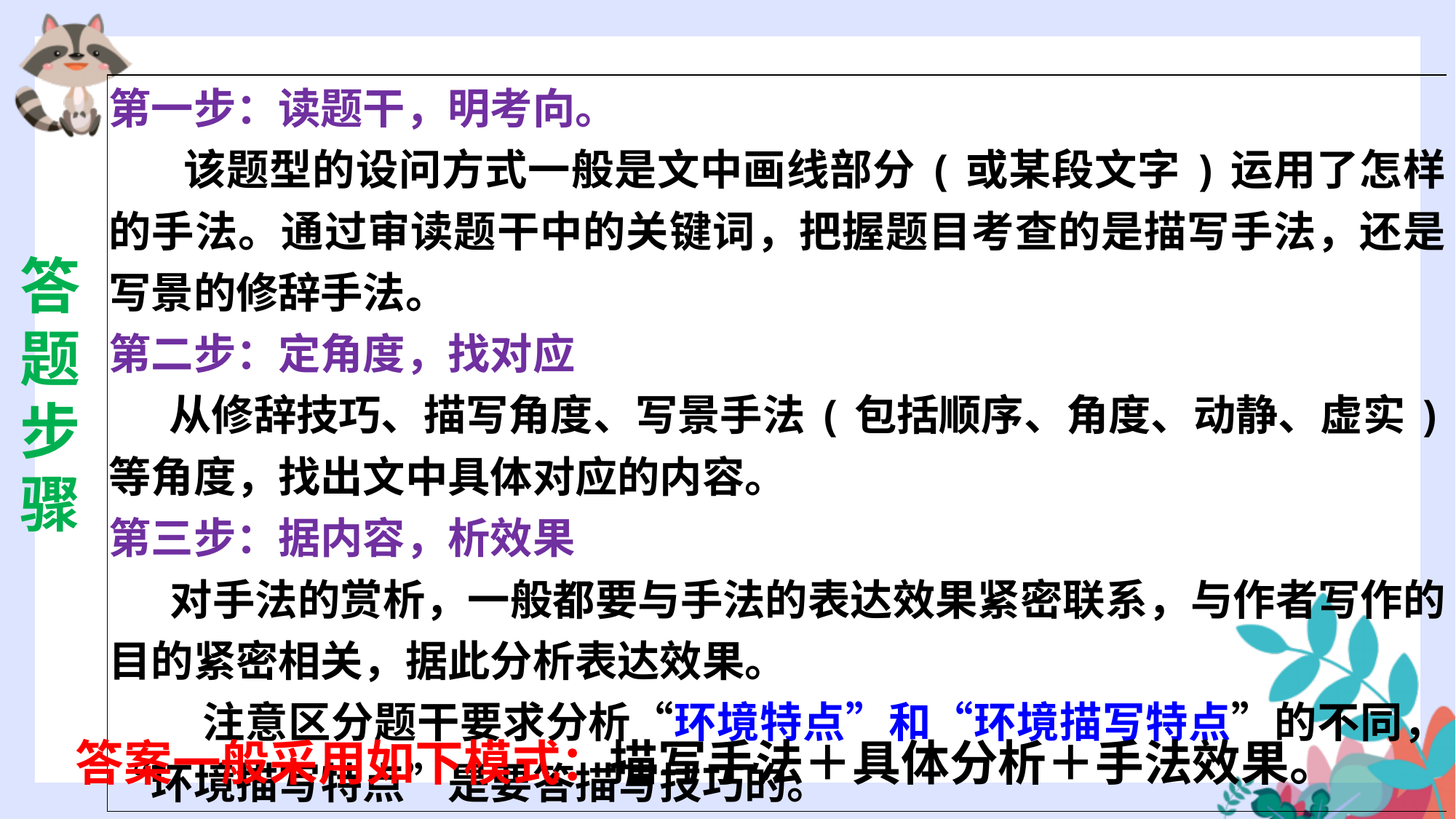

| 第一步：读题干，明考向。 该题型的设问方式一般是文中画线部分(或某段文字)运用了怎样的手法。通过审读题干中的关键词，把握题目考查的是描写手法，还是写景的修辞手法。 第二步：定角度，找对应 从修辞技巧、描写角度、写景手法(包括顺序、角度、动静、虚实)等角度，找出文中具体对应的内容。 第三步：据内容，析效果 对手法的赏析，一般都要与手法的表达效果紧密联系，与作者写作的目的紧密相关，据此分析表达效果。 注意区分题干要求分析“环境特点”和“环境描写特点”的不同，“环境描写特点”是要答描写技巧的。 |
| --- |
答题步骤
答案一般采用如下模式：描写手法＋具体分析＋手法效果。